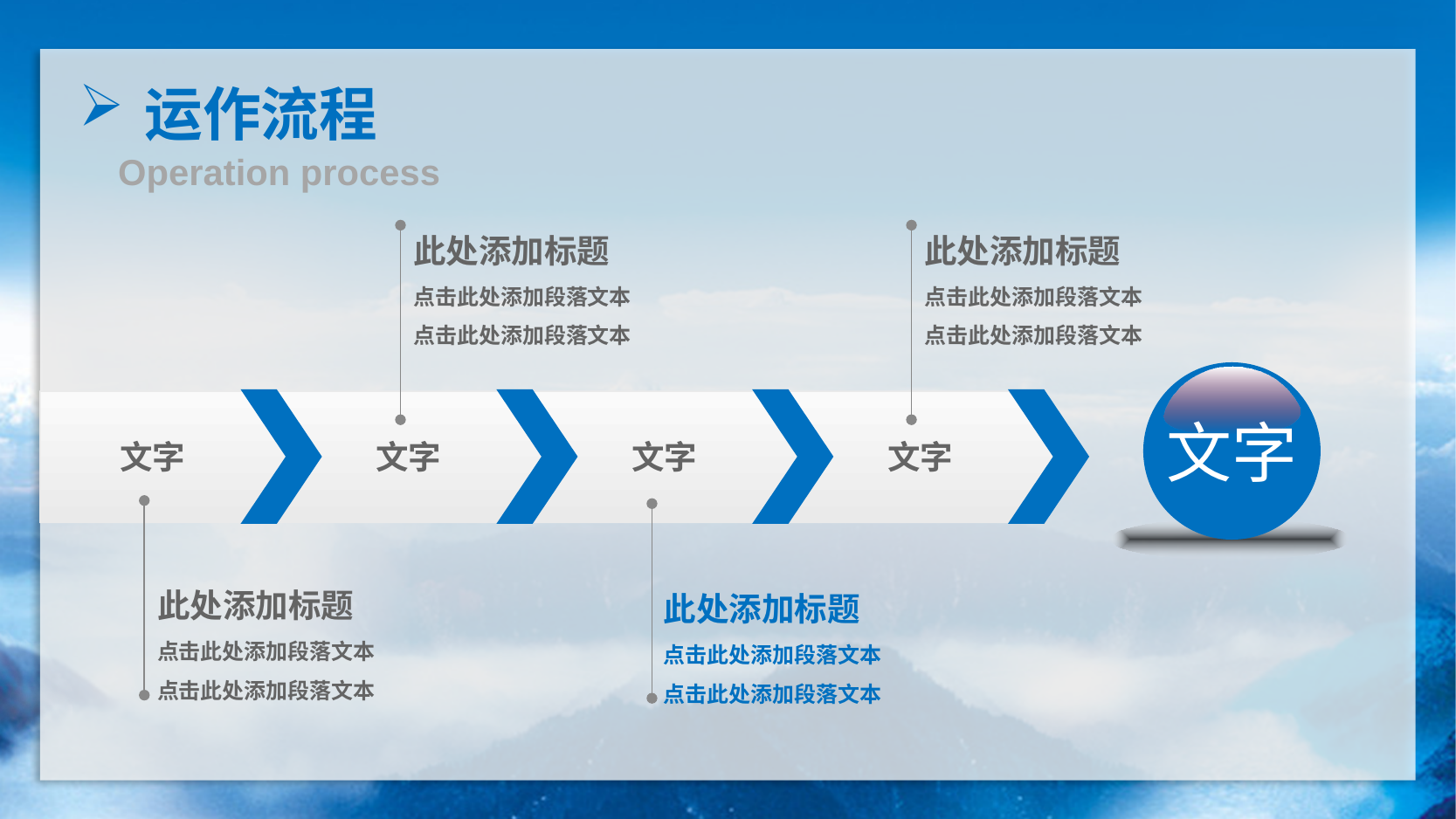

运作流程
Operation process
此处添加标题
点击此处添加段落文本
点击此处添加段落文本
此处添加标题
点击此处添加段落文本
点击此处添加段落文本

文字

文字
文字
文字
文字
此处添加标题
点击此处添加段落文本
点击此处添加段落文本
此处添加标题
点击此处添加段落文本
点击此处添加段落文本